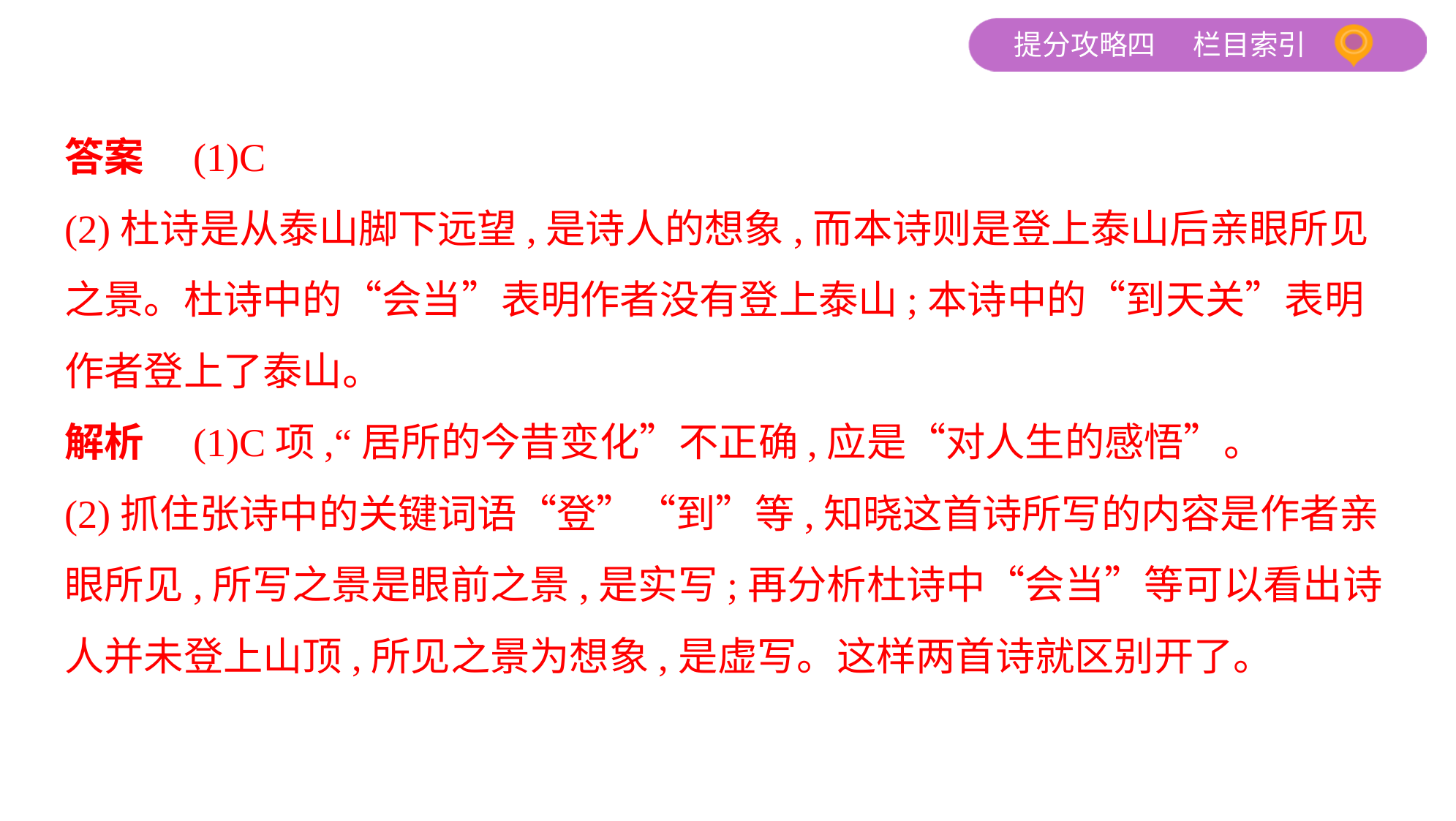

答案　(1)C
(2)杜诗是从泰山脚下远望,是诗人的想象,而本诗则是登上泰山后亲眼所见
之景。杜诗中的“会当”表明作者没有登上泰山;本诗中的“到天关”表明
作者登上了泰山。
解析　(1)C项,“居所的今昔变化”不正确,应是“对人生的感悟”。
(2)抓住张诗中的关键词语“登”“到”等,知晓这首诗所写的内容是作者亲
眼所见,所写之景是眼前之景,是实写;再分析杜诗中“会当”等可以看出诗
人并未登上山顶,所见之景为想象,是虚写。这样两首诗就区别开了。